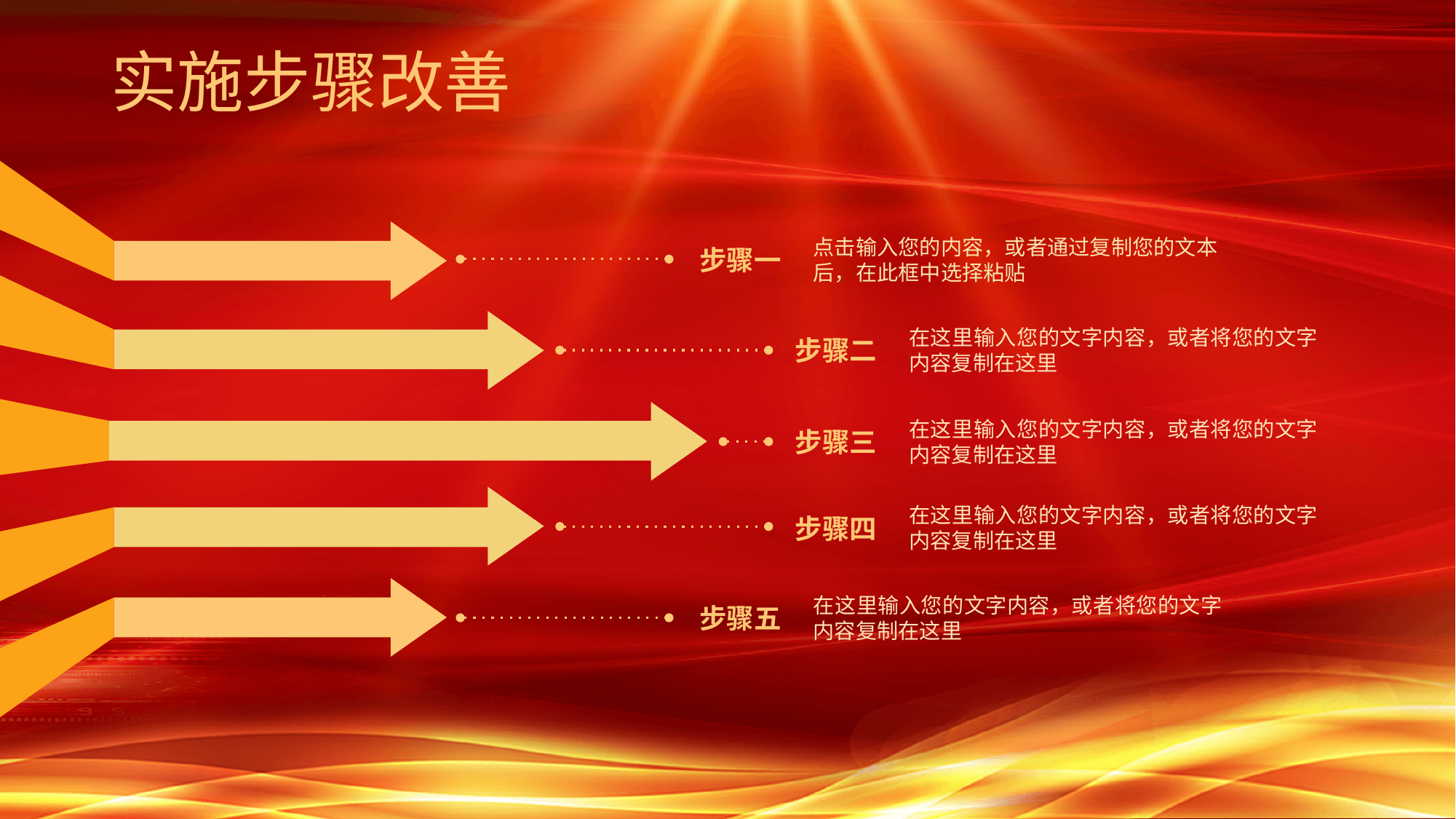

实施步骤改善

点击输入您的内容，或者通过复制您的文本后，在此框中选择粘贴
步骤一

在这里输入您的文字内容，或者将您的文字内容复制在这里
步骤二

在这里输入您的文字内容，或者将您的文字内容复制在这里
步骤三

在这里输入您的文字内容，或者将您的文字内容复制在这里
步骤四

在这里输入您的文字内容，或者将您的文字内容复制在这里
步骤五